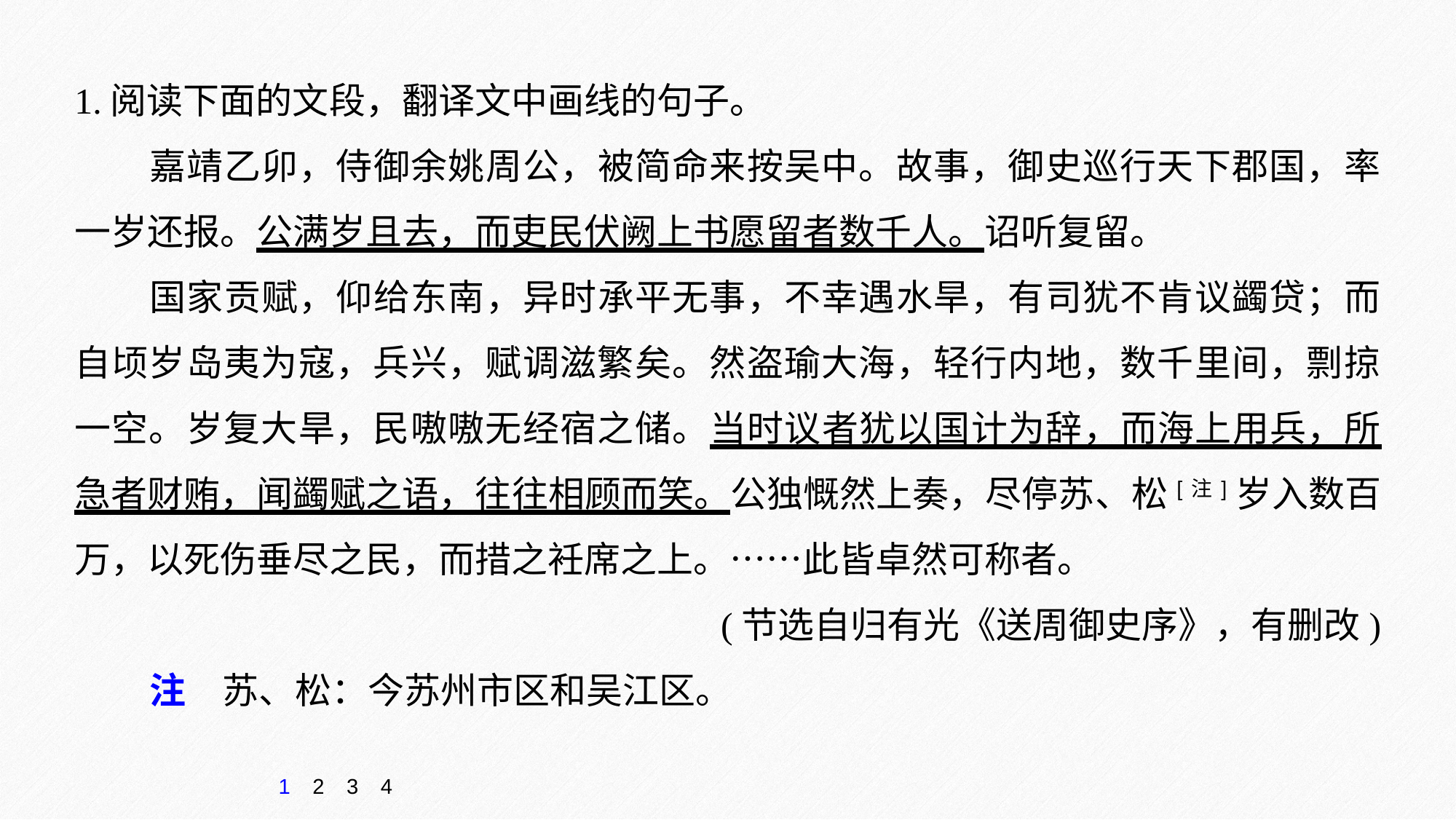

1.阅读下面的文段，翻译文中画线的句子。
嘉靖乙卯，侍御余姚周公，被简命来按吴中。故事，御史巡行天下郡国，率一岁还报。公满岁且去，而吏民伏阙上书愿留者数千人。诏听复留。
国家贡赋，仰给东南，异时承平无事，不幸遇水旱，有司犹不肯议蠲贷；而自顷岁岛夷为寇，兵兴，赋调滋繁矣。然盗瑜大海，轻行内地，数千里间，剽掠一空。岁复大旱，民嗷嗷无经宿之储。当时议者犹以国计为辞，而海上用兵，所急者财贿，闻蠲赋之语，往往相顾而笑。公独慨然上奏，尽停苏、松[注]岁入数百万，以死伤垂尽之民，而措之衽席之上。……此皆卓然可称者。
(节选自归有光《送周御史序》，有删改)
注　苏、松：今苏州市区和吴江区。
1
2
3
4